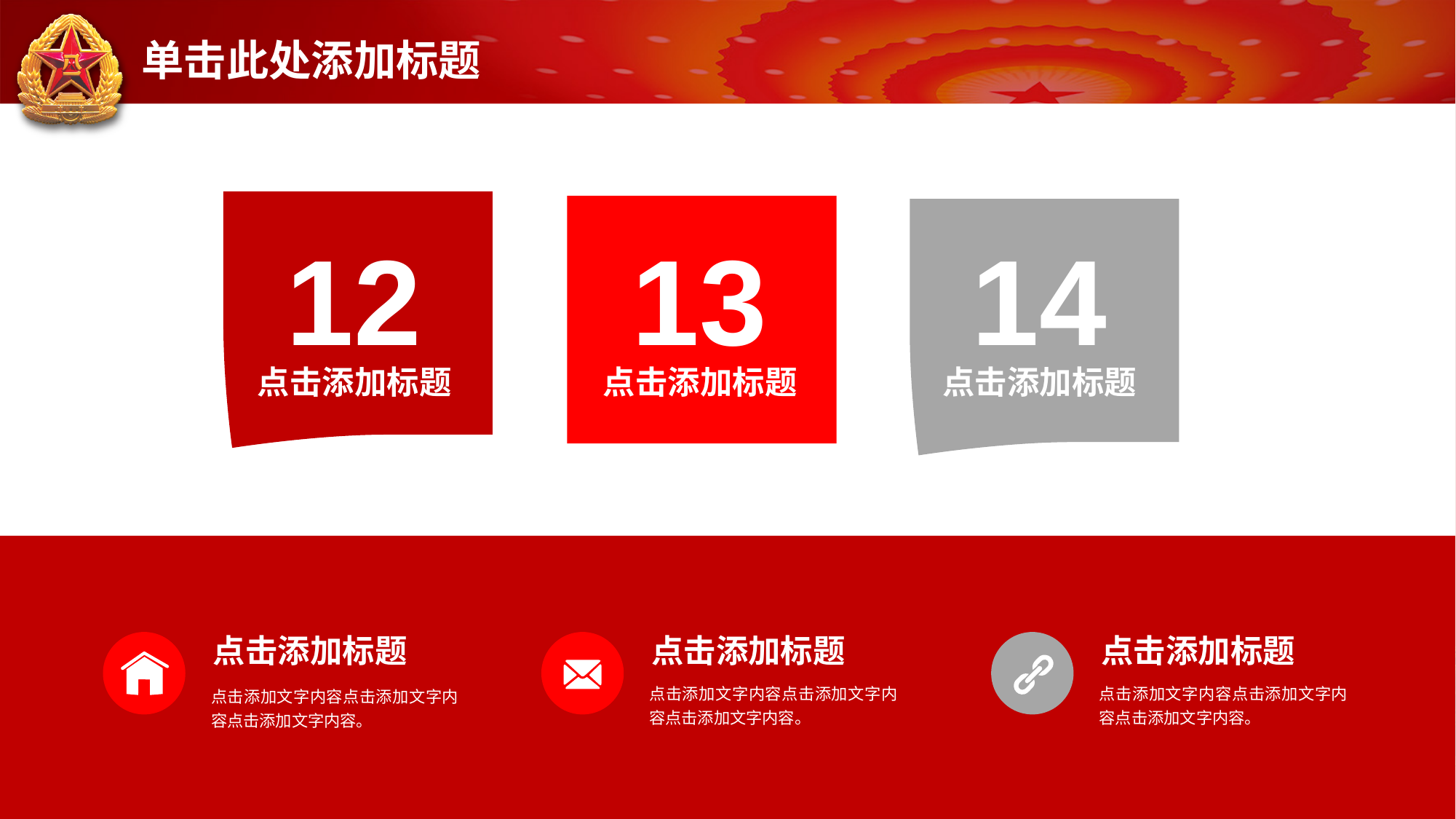

# 单击此处添加标题

12
点击添加标题

13
点击添加标题

14
点击添加标题

点击添加标题
点击添加文字内容点击添加文字内容点击添加文字内容。

点击添加标题
点击添加文字内容点击添加文字内容点击添加文字内容。

点击添加标题
点击添加文字内容点击添加文字内容点击添加文字内容。